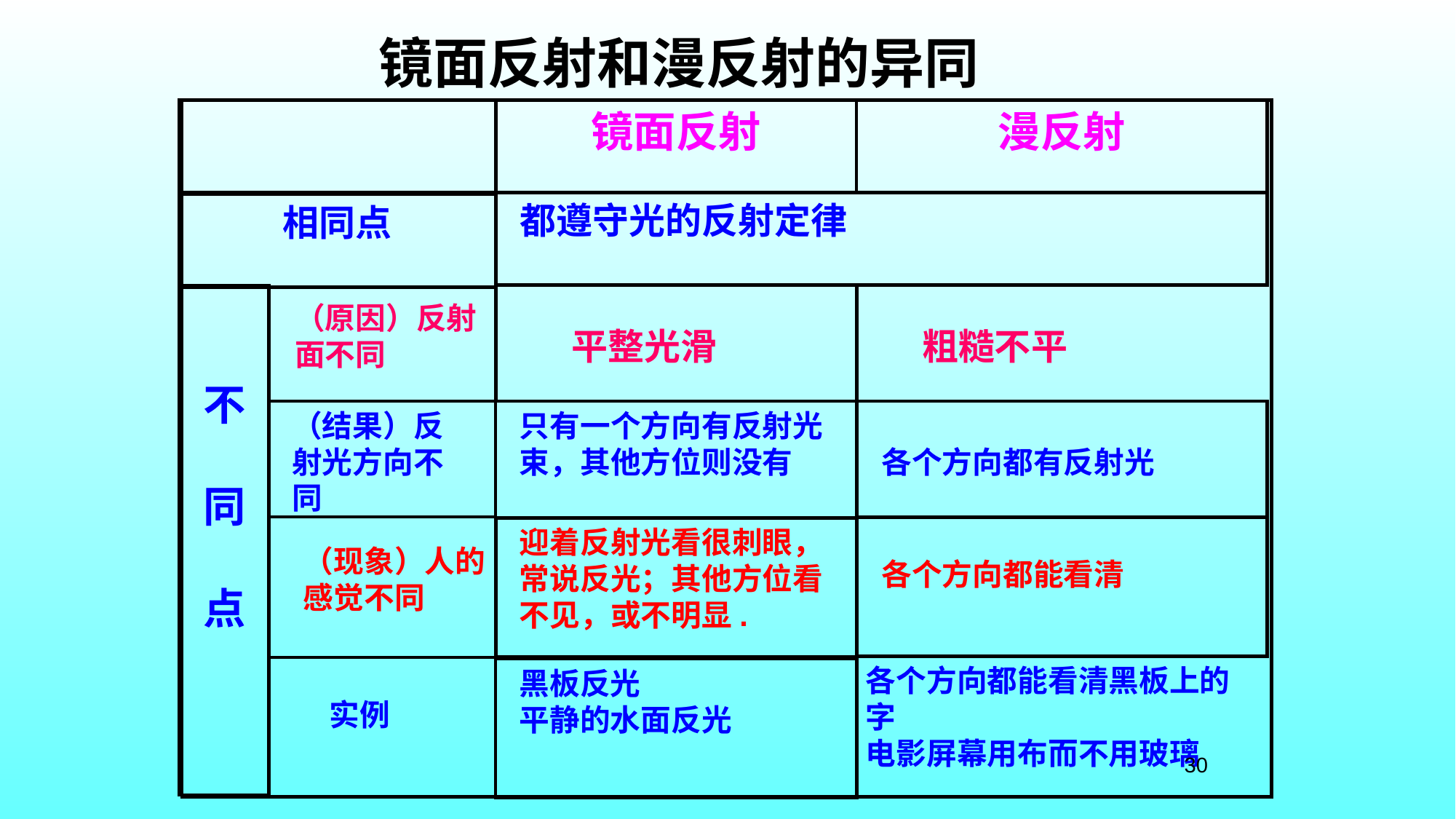

# 镜面反射和漫反射的异同

镜面反射

漫反射

都遵守光的反射定律

相同点

不

同

点

       平整光滑

       粗糙不平

（原因）反射面不同

（结果）反射光方向不同

只有一个方向有反射光束，其他方位则没有

各个方向都有反射光

各个方向都能看清

迎着反射光看很刺眼，常说反光；其他方位看不见，或不明显.

（现象）人的感觉不同

各个方向都能看清黑板上的字
电影屏幕用布而不用玻璃

     实例

黑板反光
平静的水面反光

30